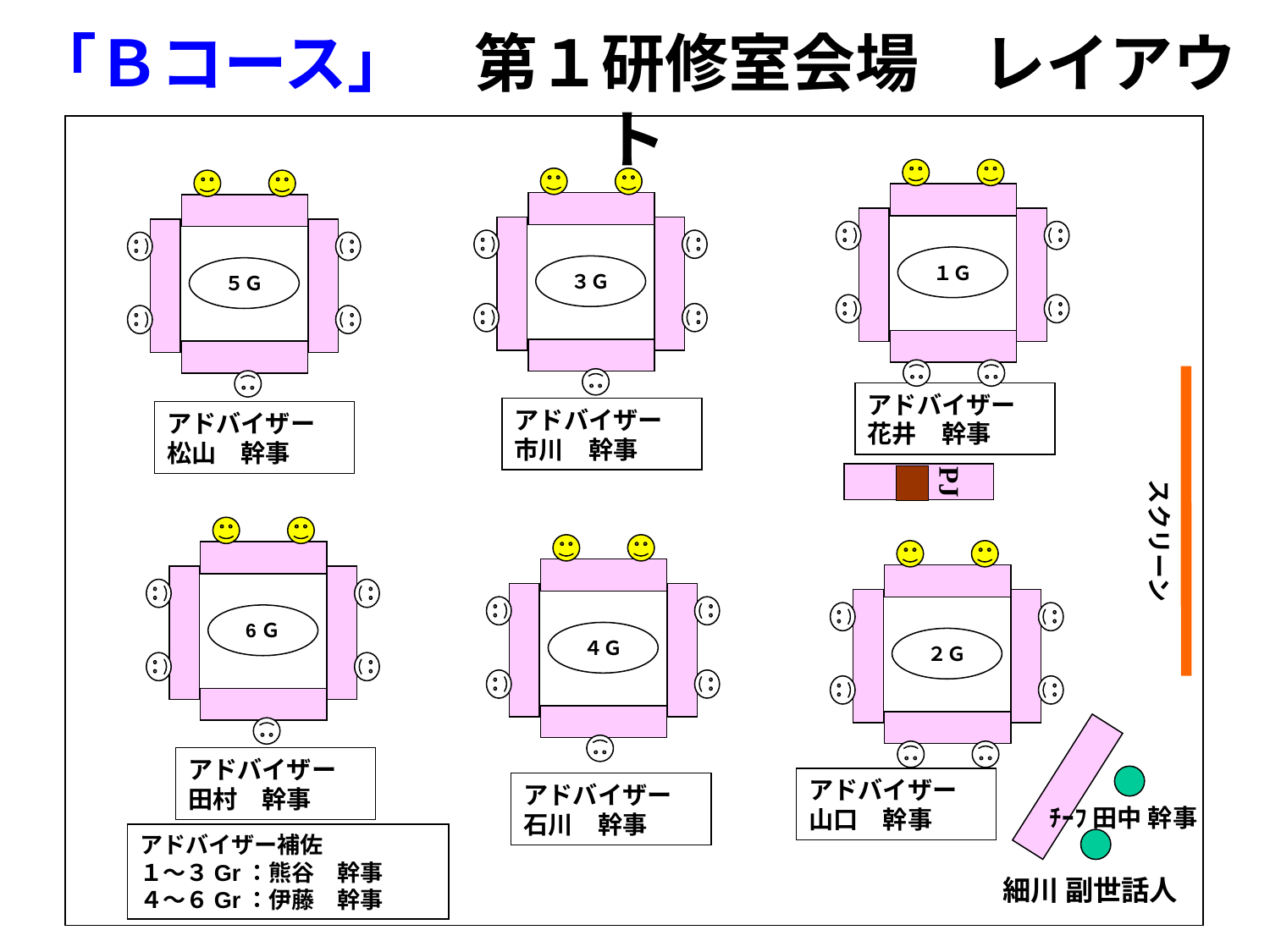

「Ｂコース」　第１研修室会場　レイアウト

１Ｇ

３Ｇ

５Ｇ
PJ
アドバイザー
花井　幹事
アドバイザー
市川　幹事
アドバイザー
松山　幹事
PJ

6Ｇ
スクリーン

４Ｇ

２Ｇ
アドバイザー
田村　幹事

アドバイザー
山口　幹事

アドバイザー
石川　幹事
 ﾁｰﾌ 田中 幹事
アドバイザー補佐
１～３Gr：熊谷　幹事
４～６Gr：伊藤　幹事

細川 副世話人